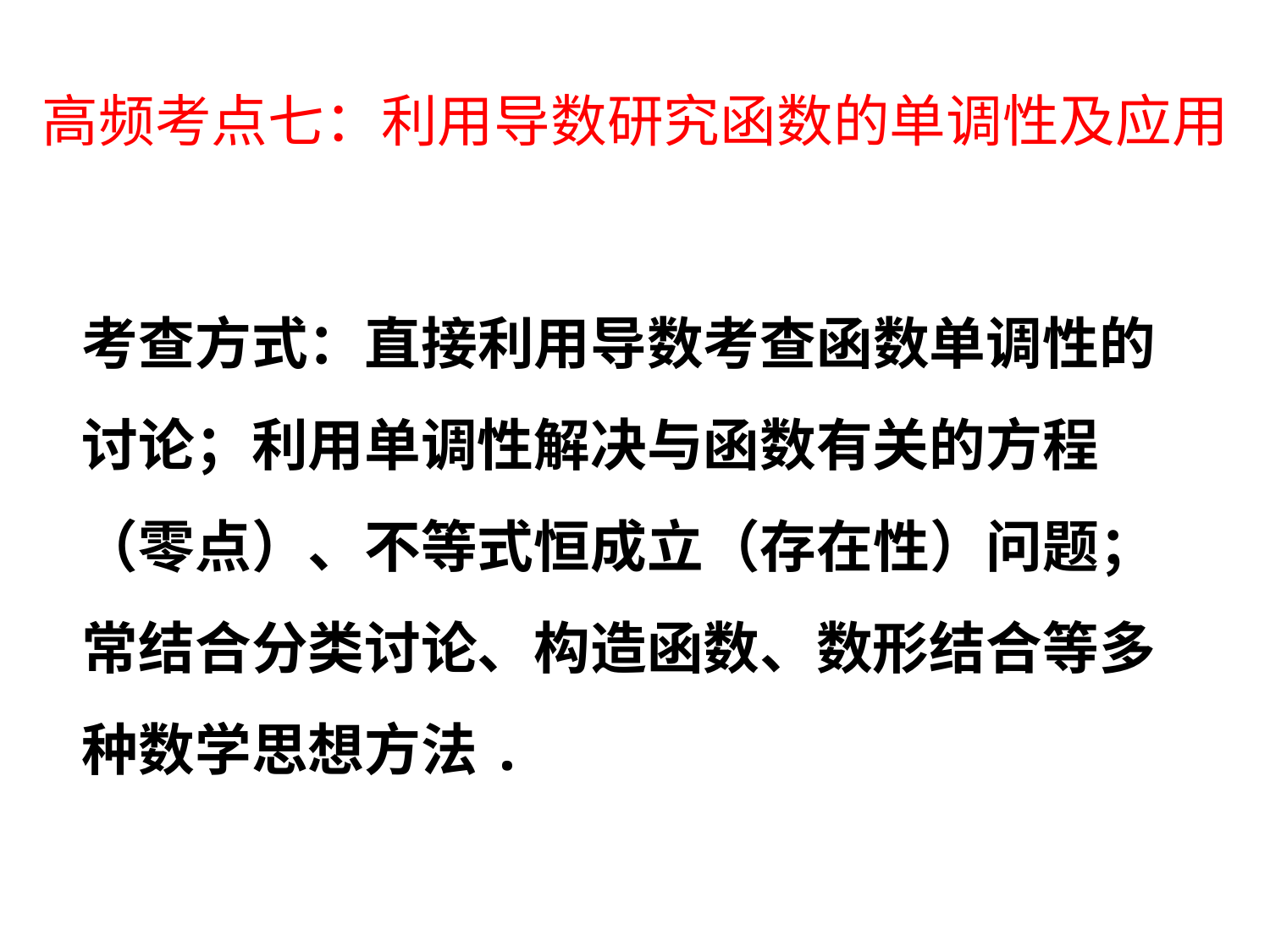

高频考点七：利用导数研究函数的单调性及应用
考查方式：直接利用导数考查函数单调性的讨论；利用单调性解决与函数有关的方程（零点）、不等式恒成立（存在性）问题；
常结合分类讨论、构造函数、数形结合等多种数学思想方法.